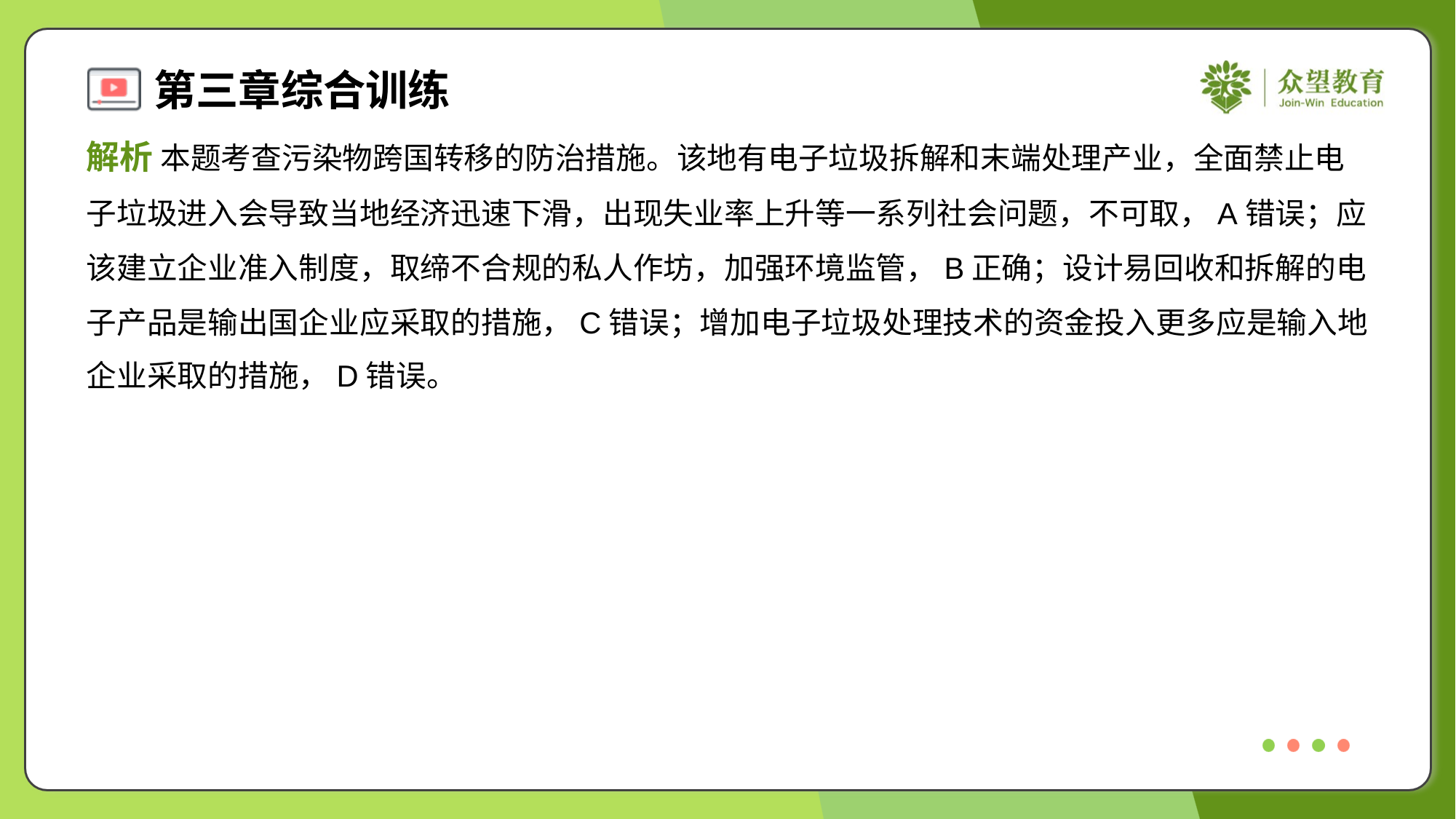

解析 本题考查污染物跨国转移的防治措施。该地有电子垃圾拆解和末端处理产业，全面禁止电
子垃圾进入会导致当地经济迅速下滑，出现失业率上升等一系列社会问题，不可取，A错误；应
该建立企业准入制度，取缔不合规的私人作坊，加强环境监管，B正确；设计易回收和拆解的电
子产品是输出国企业应采取的措施，C错误；增加电子垃圾处理技术的资金投入更多应是输入地
企业采取的措施，D错误。